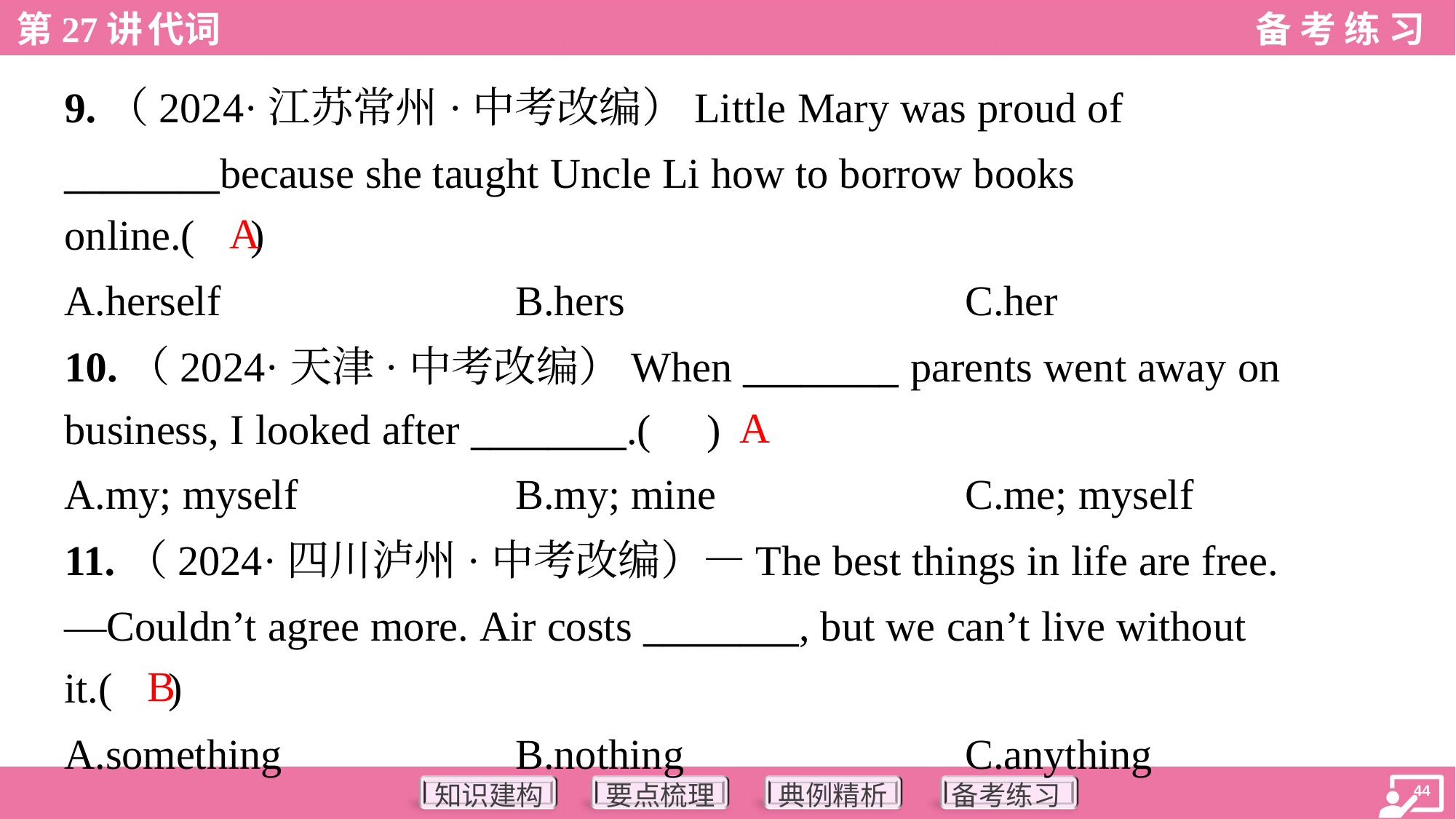

9.（2024·江苏常州·中考改编）Little Mary was proud of
________because she taught Uncle Li how to borrow books
online.(     )
A
A.herself	B.hers	C.her
10.（2024·天津·中考改编）When ________ parents went away on
business, I looked after ________.(     )
A
A.my; myself	B.my; mine	C.me; myself
11.（2024·四川泸州·中考改编）—The best things in life are free.
—Couldn’t agree more. Air costs ________, but we can’t live without
it.(     )
B
A.something	B.nothing	C.anything